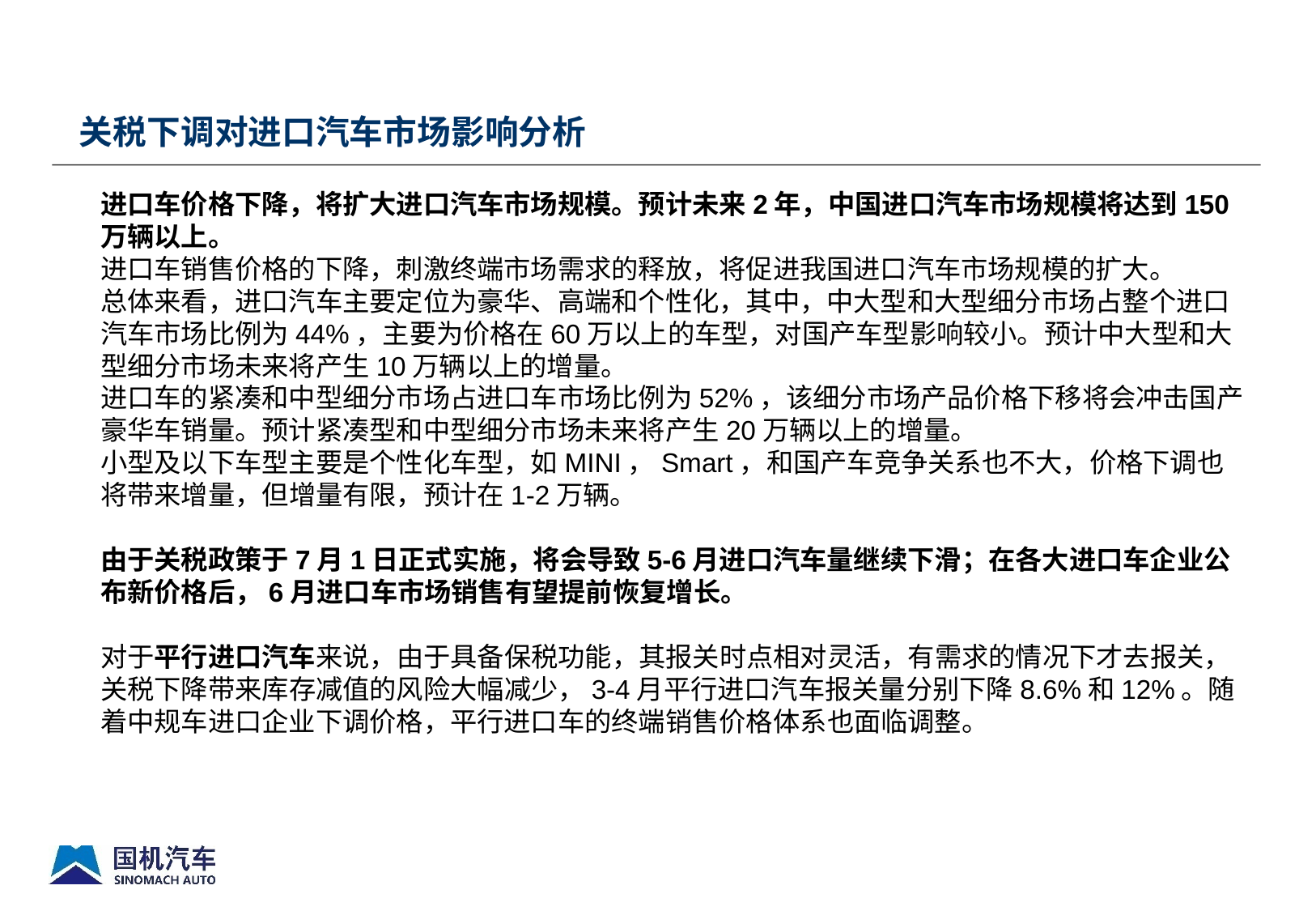

关税下调对进口汽车市场影响分析
进口车价格下降，将扩大进口汽车市场规模。预计未来2年，中国进口汽车市场规模将达到150万辆以上。
进口车销售价格的下降，刺激终端市场需求的释放，将促进我国进口汽车市场规模的扩大。
总体来看，进口汽车主要定位为豪华、高端和个性化，其中，中大型和大型细分市场占整个进口汽车市场比例为44%，主要为价格在60万以上的车型，对国产车型影响较小。预计中大型和大型细分市场未来将产生10万辆以上的增量。
进口车的紧凑和中型细分市场占进口车市场比例为52%，该细分市场产品价格下移将会冲击国产豪华车销量。预计紧凑型和中型细分市场未来将产生20万辆以上的增量。
小型及以下车型主要是个性化车型，如MINI，Smart，和国产车竞争关系也不大，价格下调也将带来增量，但增量有限，预计在1-2万辆。

由于关税政策于7月1日正式实施，将会导致5-6月进口汽车量继续下滑；在各大进口车企业公布新价格后，6月进口车市场销售有望提前恢复增长。

对于平行进口汽车来说，由于具备保税功能，其报关时点相对灵活，有需求的情况下才去报关，关税下降带来库存减值的风险大幅减少，3-4月平行进口汽车报关量分别下降8.6%和12%。随着中规车进口企业下调价格，平行进口车的终端销售价格体系也面临调整。